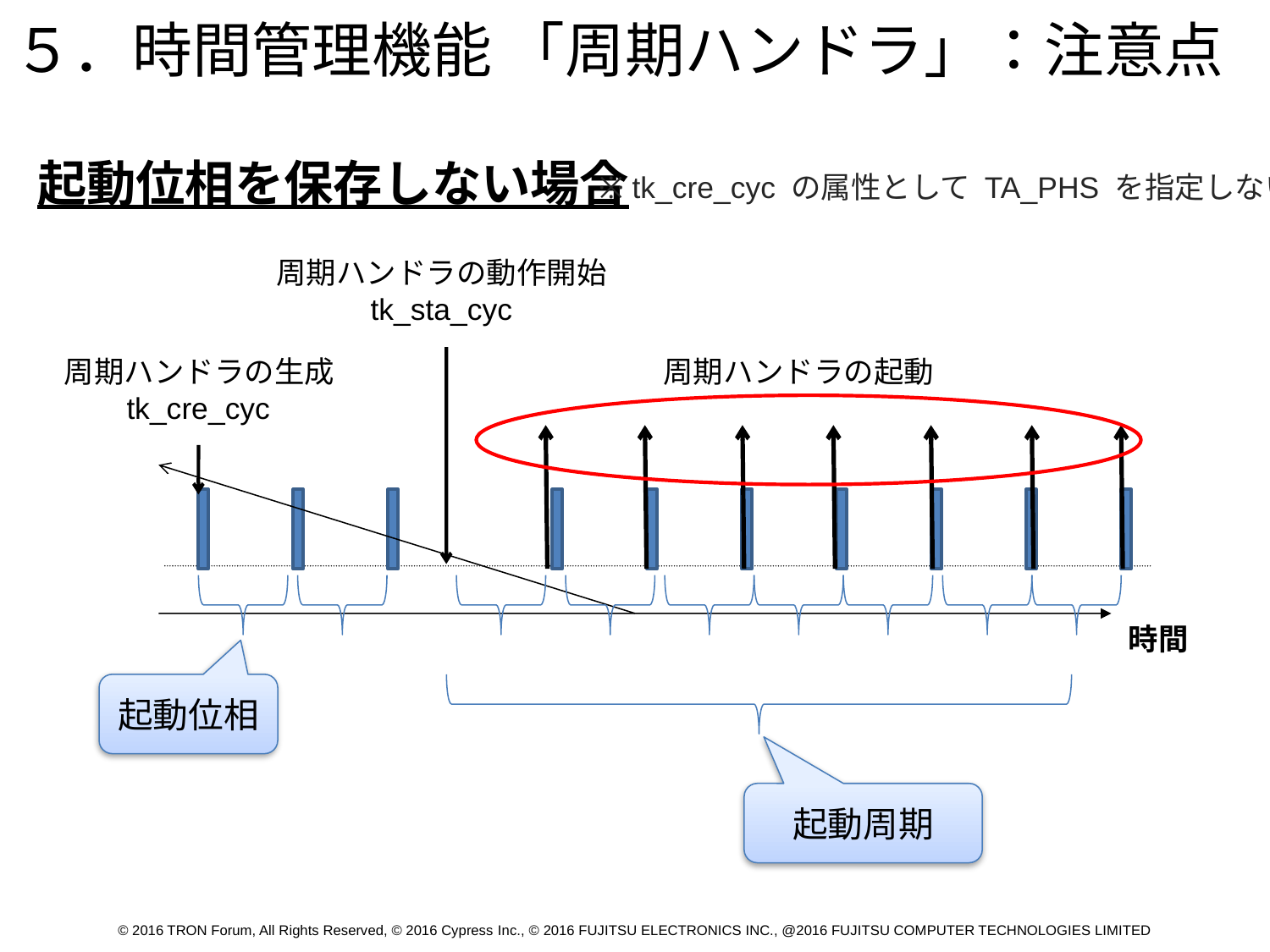

５．時間管理機能 「周期ハンドラ」：注意点
#
起動位相を保存しない場合
※ tk_cre_cyc の属性として TA_PHS を指定しない

周期ハンドラの動作開始
tk_sta_cyc
周期ハンドラの生成
tk_cre_cyc
周期ハンドラの起動

時間
起動位相
起動周期
© 2016 TRON Forum, All Rights Reserved, © 2016 Cypress Inc., © 2016 FUJITSU ELECTRONICS INC., @2016 FUJITSU COMPUTER TECHNOLOGIES LIMITED